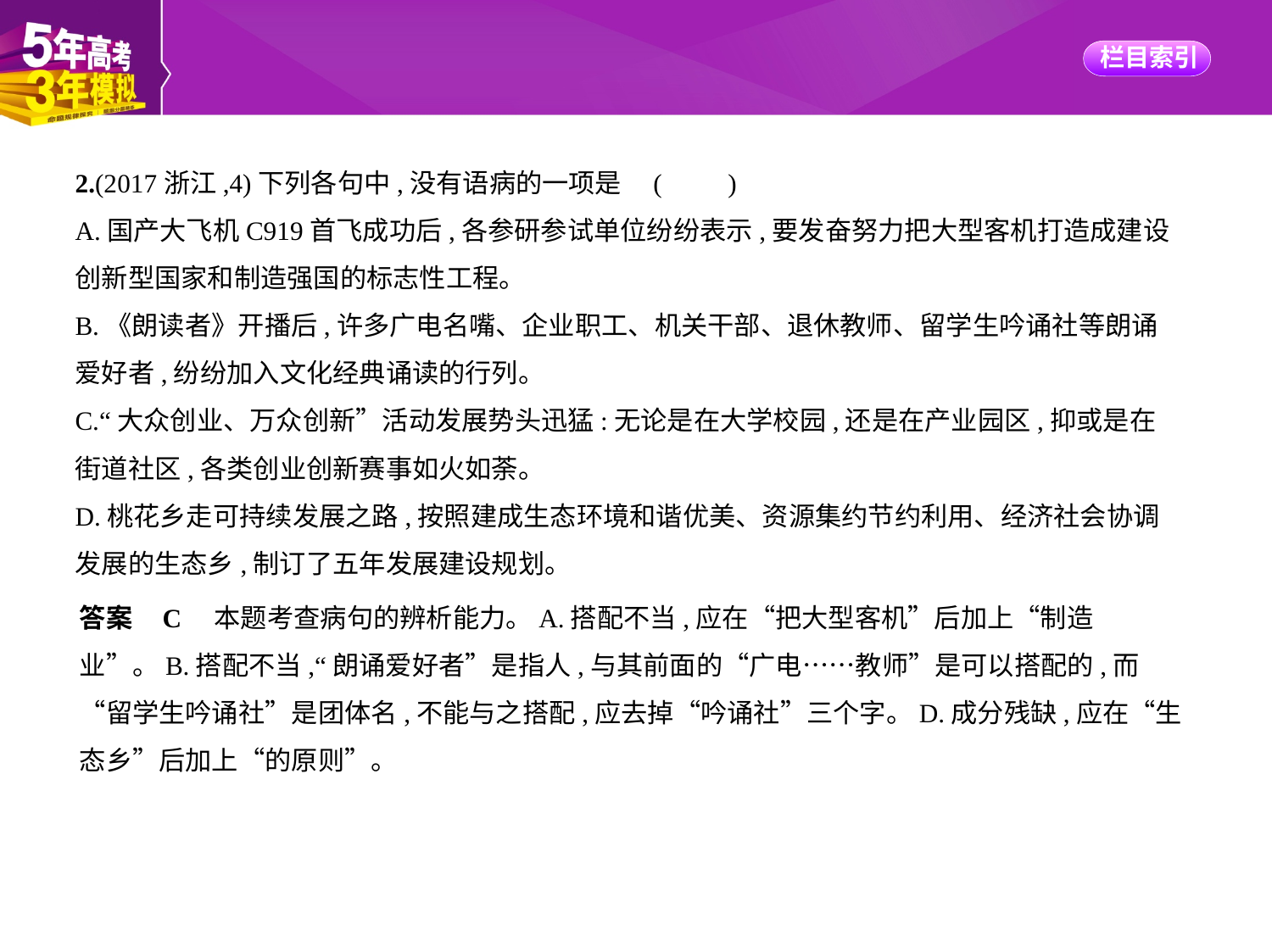

2.(2017浙江,4)下列各句中,没有语病的一项是 (　　)
A.国产大飞机C919首飞成功后,各参研参试单位纷纷表示,要发奋努力把大型客机打造成建设
创新型国家和制造强国的标志性工程。
B.《朗读者》开播后,许多广电名嘴、企业职工、机关干部、退休教师、留学生吟诵社等朗诵
爱好者,纷纷加入文化经典诵读的行列。
C.“大众创业、万众创新”活动发展势头迅猛:无论是在大学校园,还是在产业园区,抑或是在
街道社区,各类创业创新赛事如火如荼。
D.桃花乡走可持续发展之路,按照建成生态环境和谐优美、资源集约节约利用、经济社会协调
发展的生态乡,制订了五年发展建设规划。
答案    C　本题考查病句的辨析能力。A.搭配不当,应在“把大型客机”后加上“制造
业”。B.搭配不当,“朗诵爱好者”是指人,与其前面的“广电……教师”是可以搭配的,而
“留学生吟诵社”是团体名,不能与之搭配,应去掉“吟诵社”三个字。D.成分残缺,应在“生
态乡”后加上“的原则”。